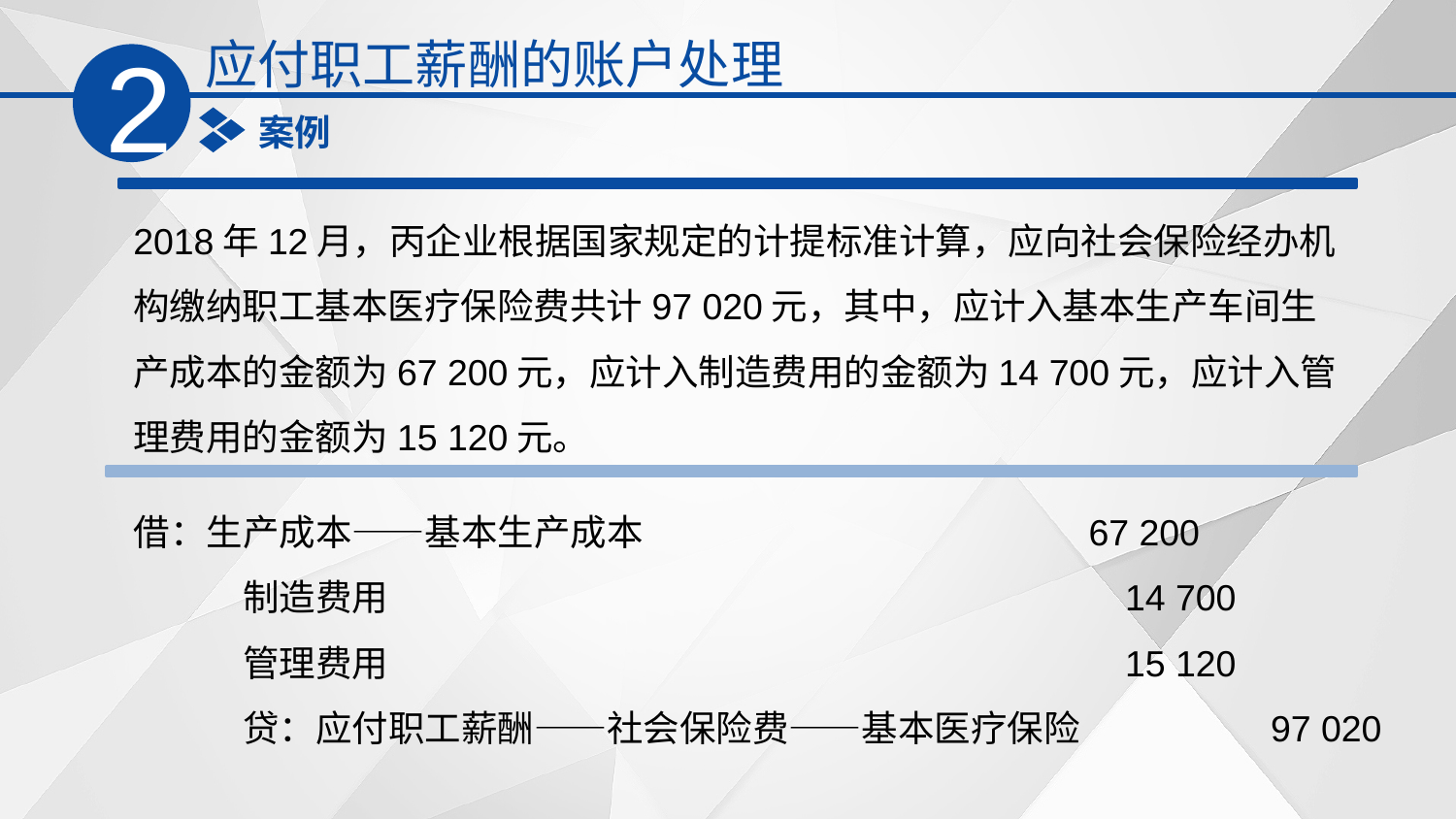

应付职工薪酬的账户处理
2

案例

2018年12月，丙企业根据国家规定的计提标准计算，应向社会保险经办机构缴纳职工基本医疗保险费共计97 020元，其中，应计入基本生产车间生产成本的金额为67 200元，应计入制造费用的金额为14 700元，应计入管理费用的金额为15 120元。

借：生产成本——基本生产成本　　　　　　　　　　　　67 200
　　　制造费用　　　　　　　　　　　　　　　　　　　　14 700
　　　管理费用　　　　　　　　　　　　　　　　　　　　15 120
　　　贷：应付职工薪酬——社会保险费——基本医疗保险　　　　　97 020